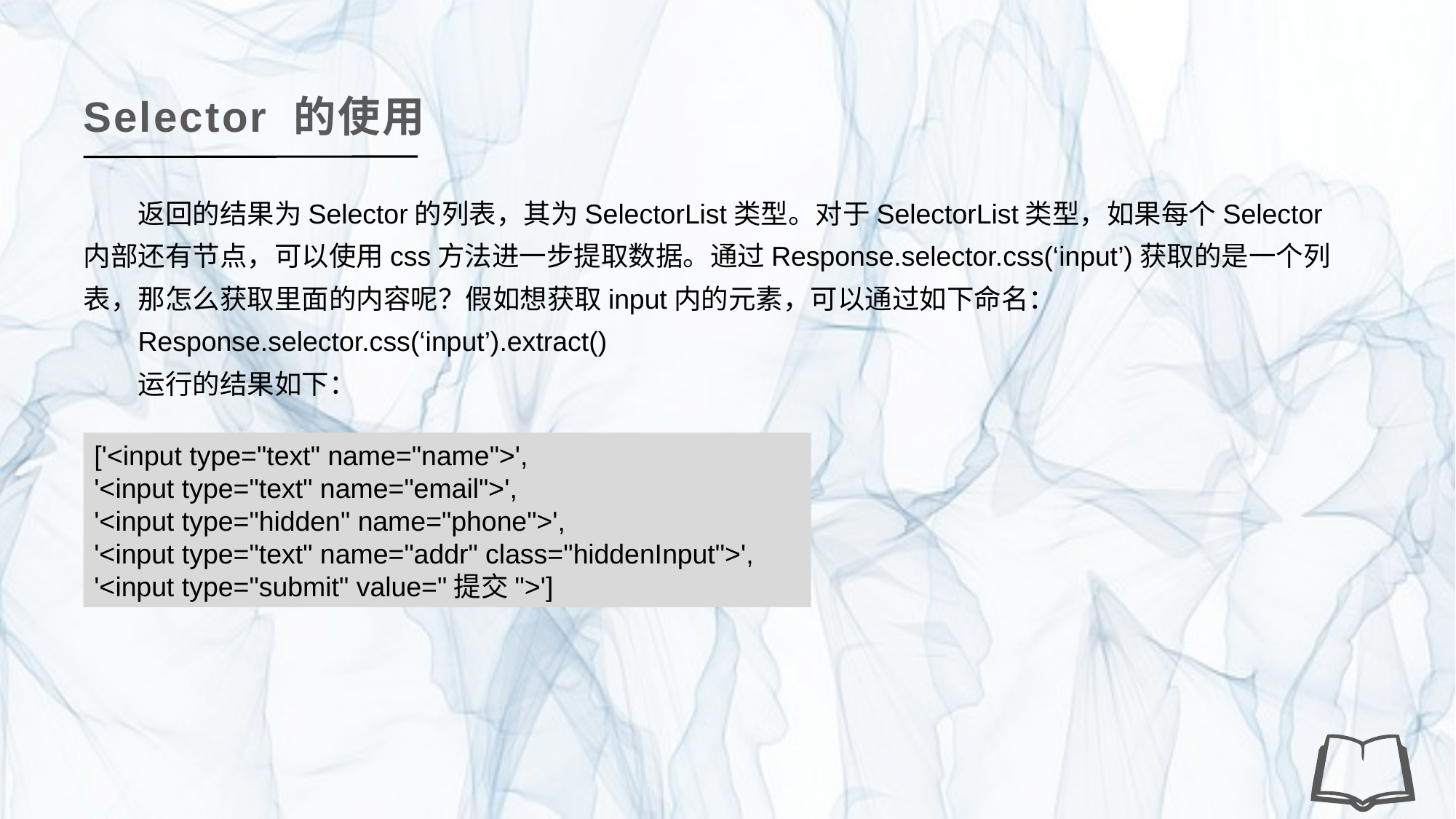

Selector 的使用
返回的结果为Selector的列表，其为SelectorList类型。对于SelectorList类型，如果每个Selector内部还有节点，可以使用css方法进一步提取数据。通过Response.selector.css(‘input’)获取的是一个列表，那怎么获取里面的内容呢？假如想获取input内的元素，可以通过如下命名：
Response.selector.css(‘input’).extract()
运行的结果如下：
['<input type="text" name="name">',
'<input type="text" name="email">',
'<input type="hidden" name="phone">',
'<input type="text" name="addr" class="hiddenInput">',
'<input type="submit" value="提交">']

65